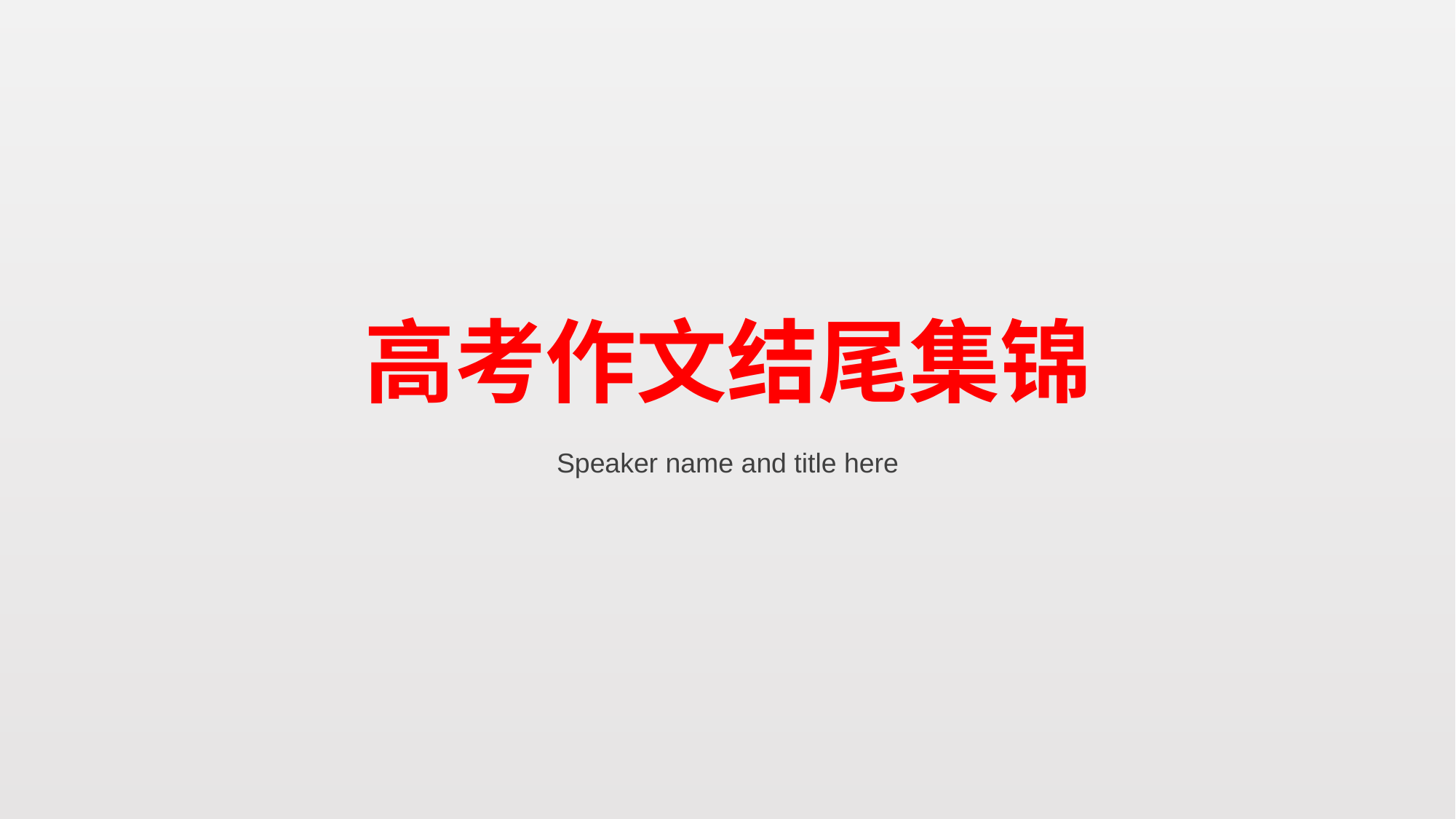

# 高考作文结尾集锦
Speaker name and title here